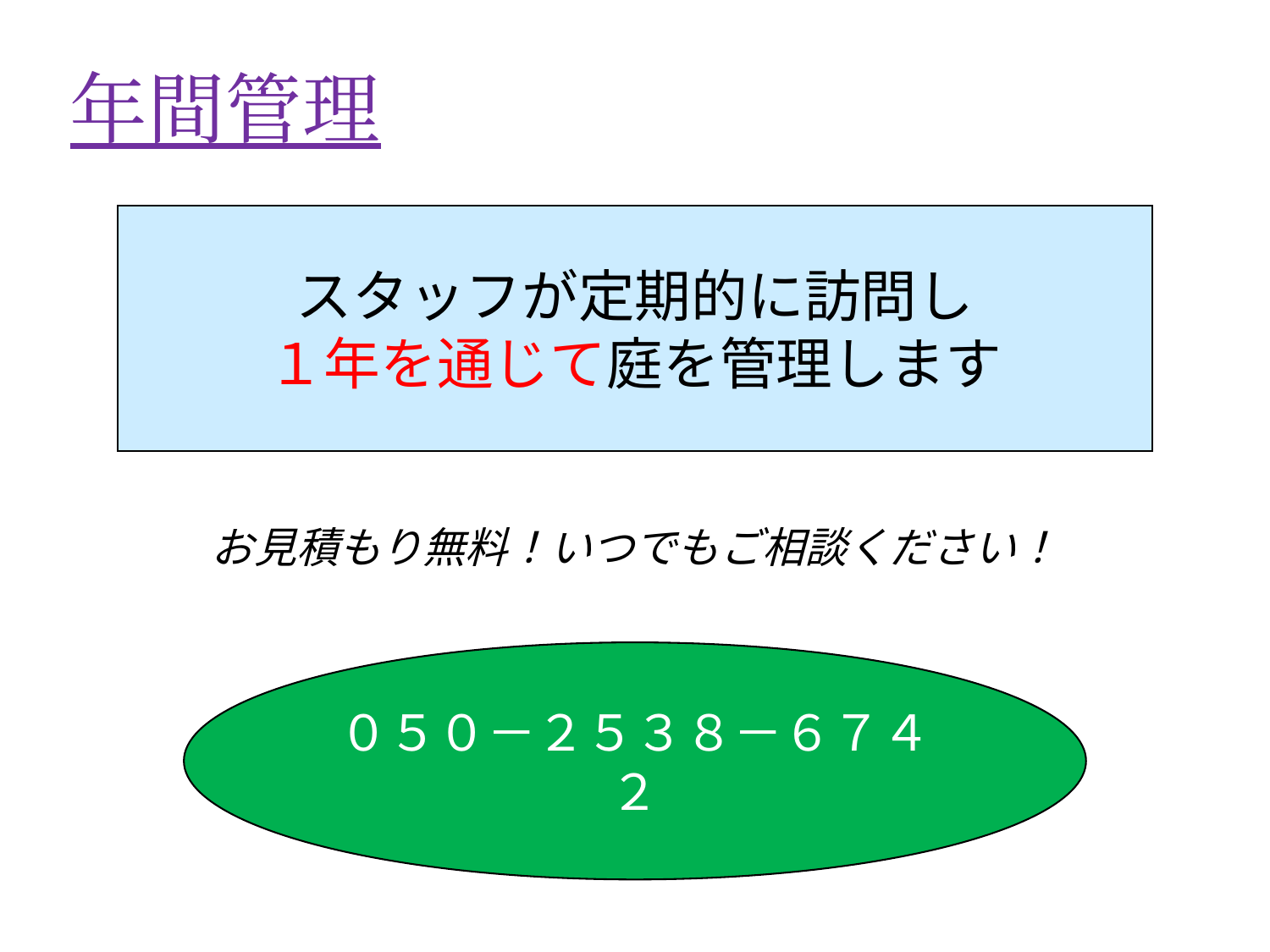

年間管理
スタッフが定期的に訪問し
１年を通じて庭を管理します
お見積もり無料！いつでもご相談ください！
０５０－２５３８－６７４２